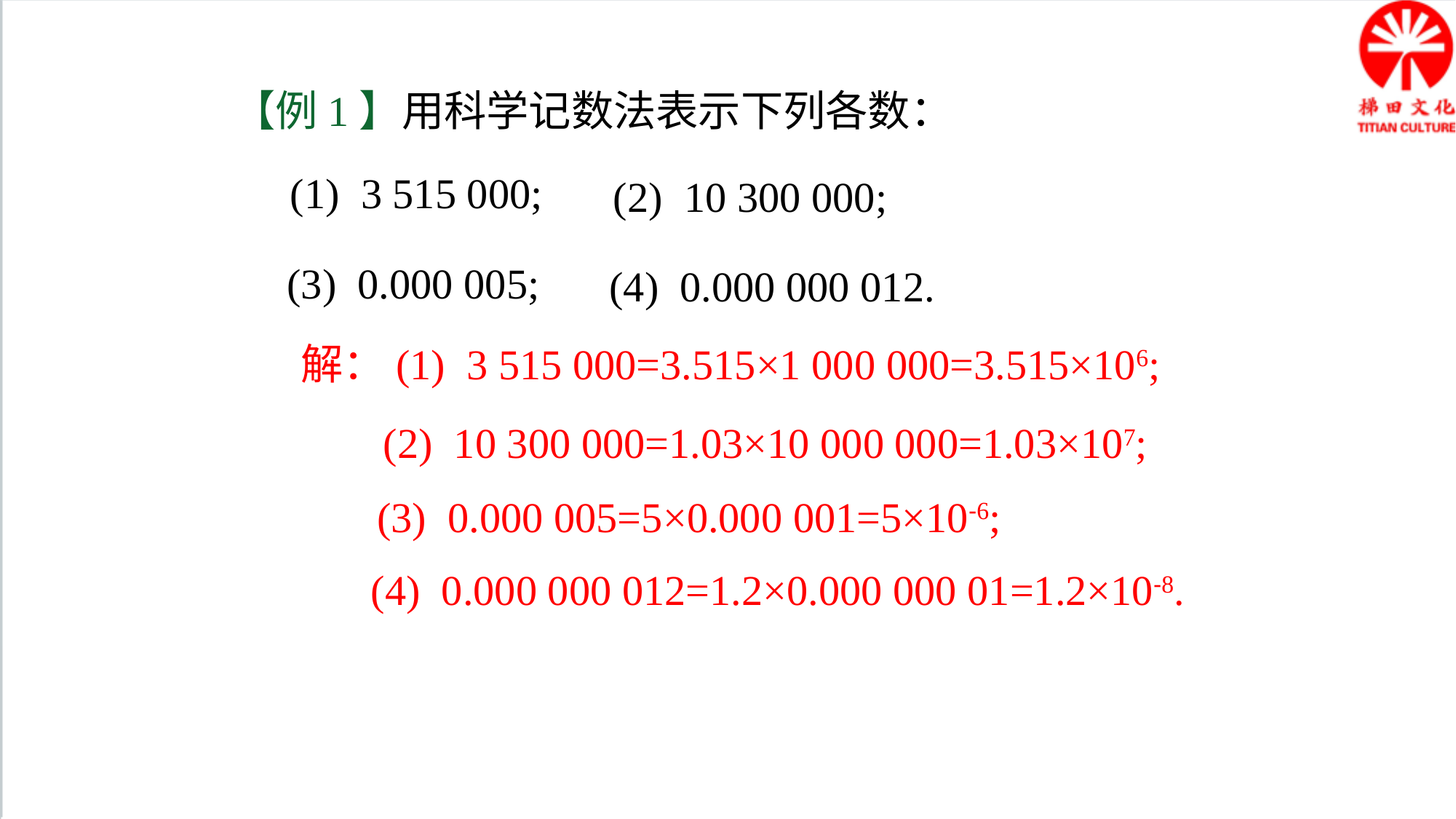

【例1】用科学记数法表示下列各数：
(1)  3 515 000;
(2)  10 300 000;
(3)  0.000 005;
(4)  0.000 000 012.
解：(1)  3 515 000=3.515×1 000 000=3.515×106;
       (2)  10 300 000=1.03×10 000 000=1.03×107;
(3)  0.000 005=5×0.000 001=5×10-6;
(4)  0.000 000 012=1.2×0.000 000 01=1.2×10-8.